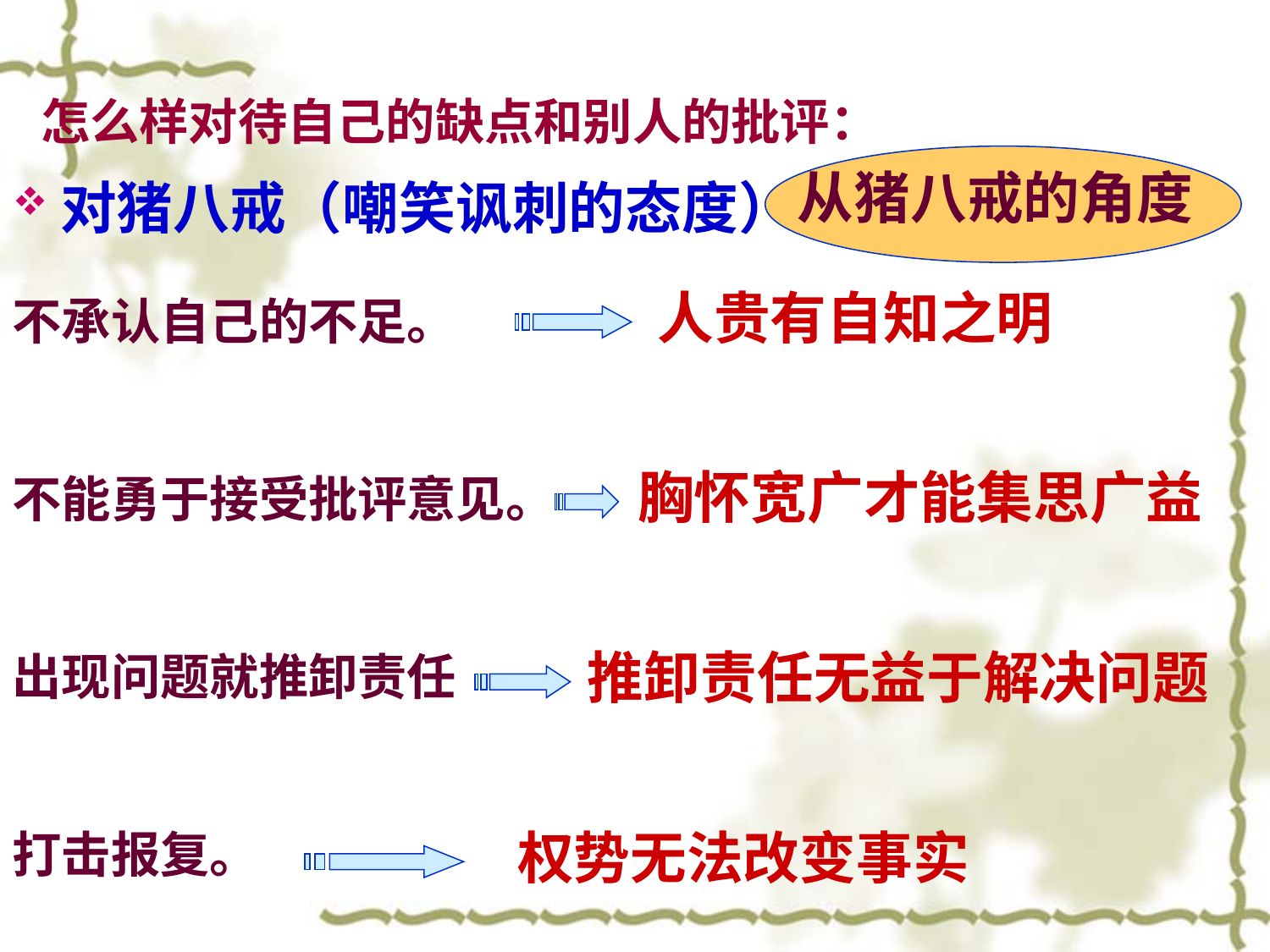

# 怎么样对待自己的缺点和别人的批评：

不承认自己的不足。

不能勇于接受批评意见。

出现问题就推卸责任

打击报复。

从猪八戒的角度
对猪八戒（嘲笑讽刺的态度）
人贵有自知之明

胸怀宽广才能集思广益

推卸责任无益于解决问题

权势无法改变事实
156